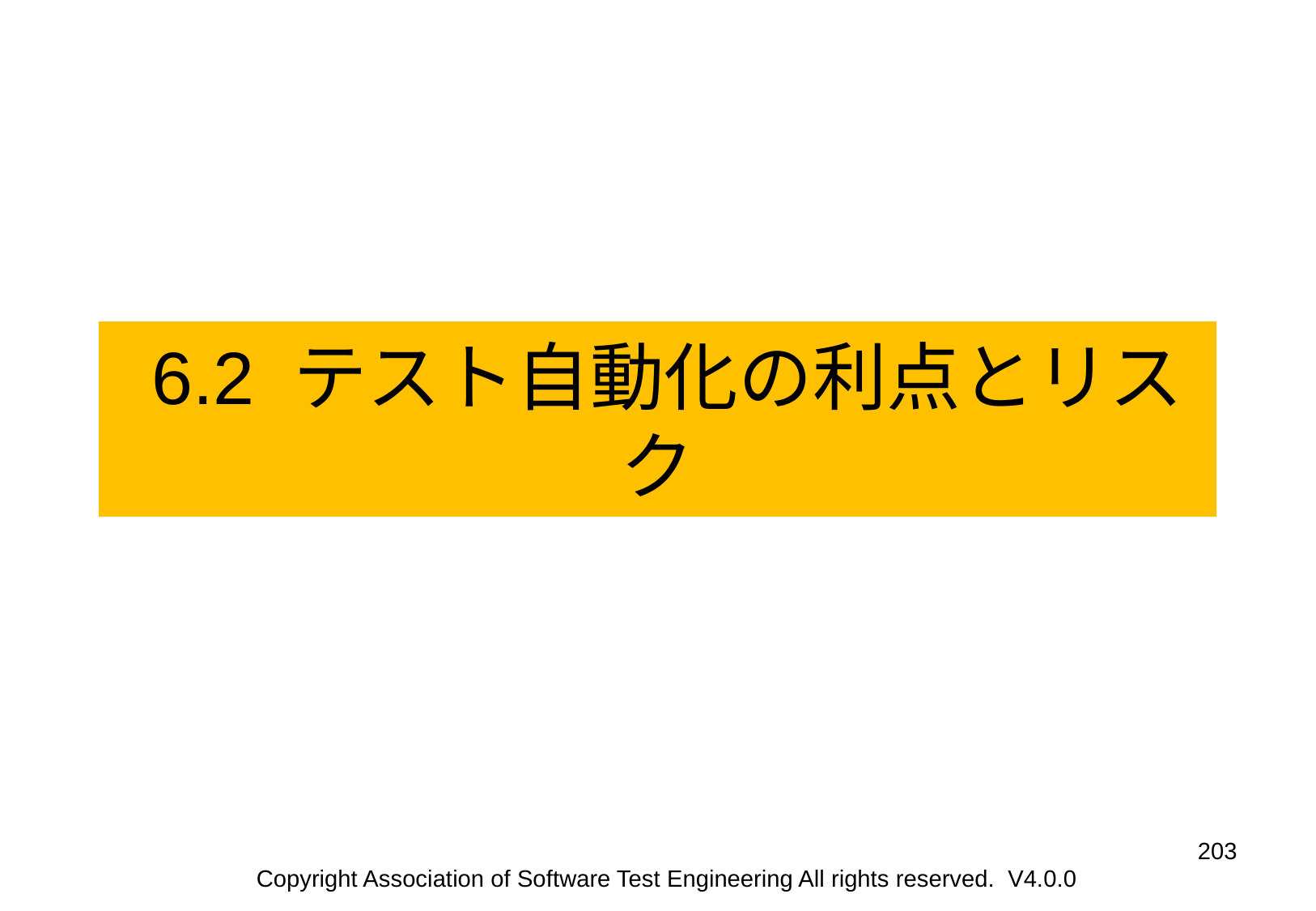

6.2 テスト自動化の利点とリスク
203
Copyright Association of Software Test Engineering All rights reserved.  V4.0.0